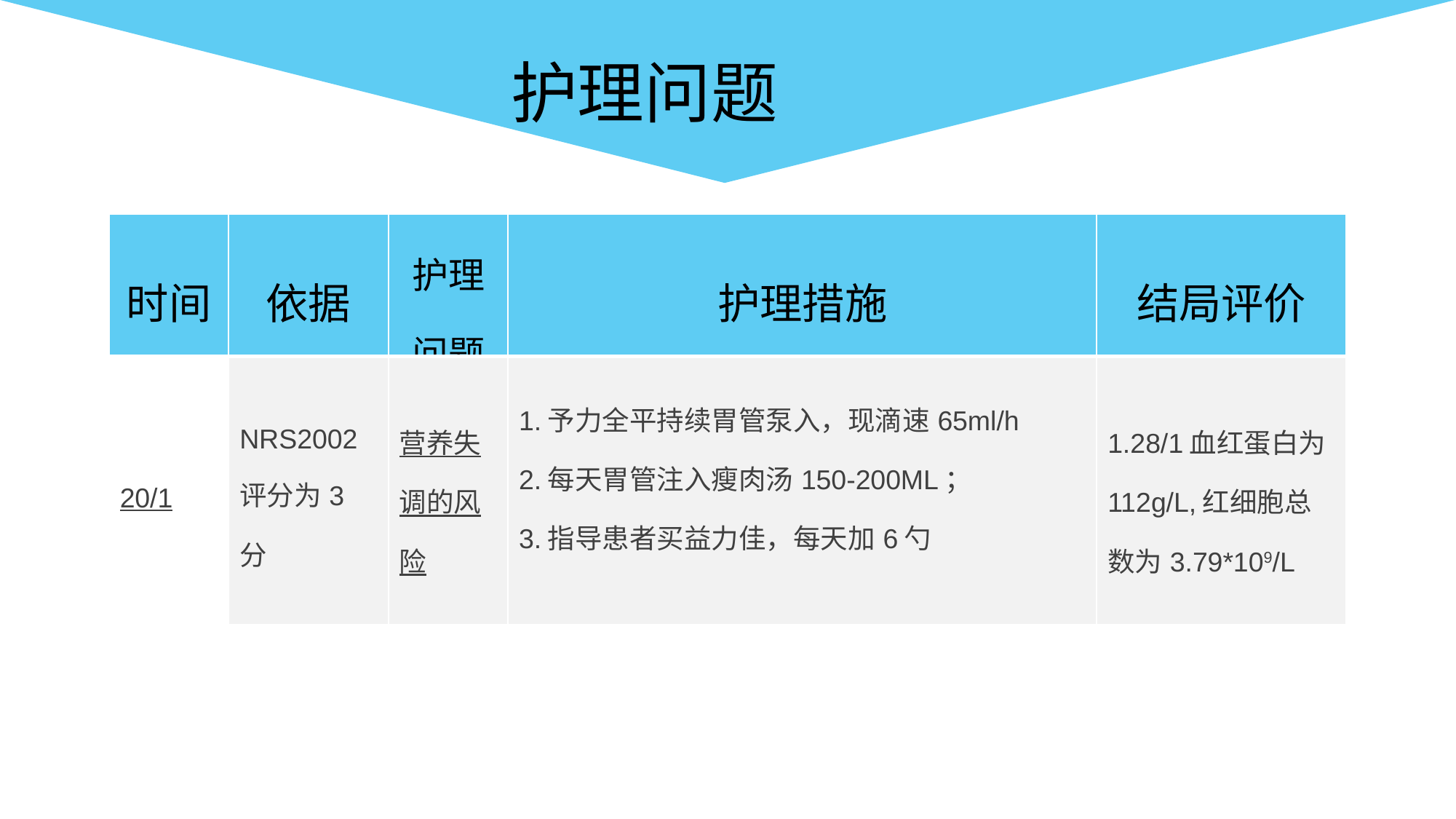

护理问题
| 时间 | 依据 | 护理问题 | 护理措施 | 结局评价 |
| --- | --- | --- | --- | --- |
| 20/1 | NRS2002评分为3分 | 营养失调的风险 | 1.予力全平持续胃管泵入，现滴速65ml/h 2.每天胃管注入瘦肉汤150-200ML； 3.指导患者买益力佳，每天加6勺 | 1.28/1血红蛋白为112g/L,红细胞总数为3.79\*109/L |